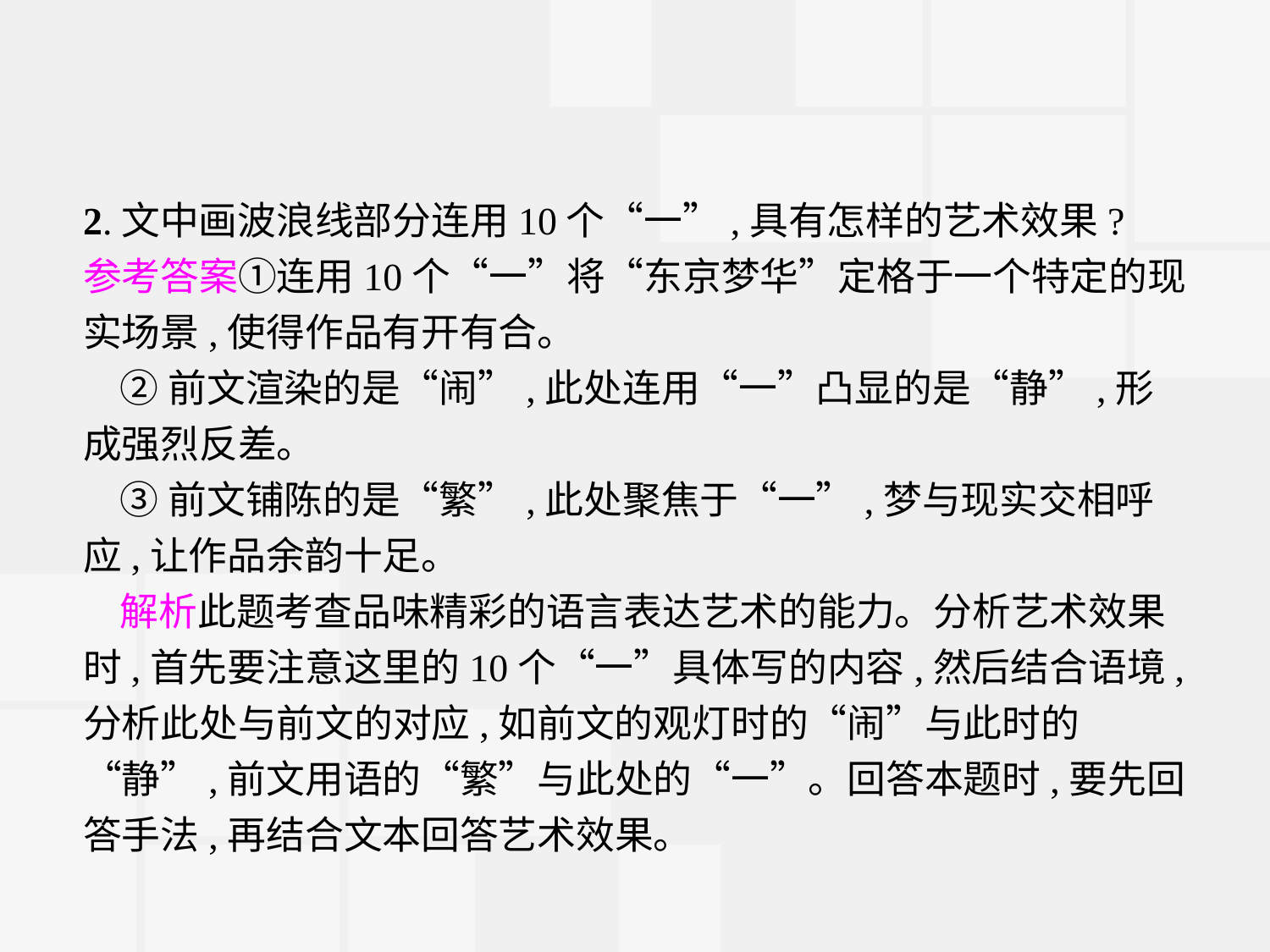

2.文中画波浪线部分连用10个“一”,具有怎样的艺术效果?
参考答案①连用10个“一”将“东京梦华”定格于一个特定的现实场景,使得作品有开有合。
②前文渲染的是“闹”,此处连用“一”凸显的是“静”,形成强烈反差。
③前文铺陈的是“繁”,此处聚焦于“一”,梦与现实交相呼应,让作品余韵十足。
解析此题考查品味精彩的语言表达艺术的能力。分析艺术效果时,首先要注意这里的10个“一”具体写的内容,然后结合语境,分析此处与前文的对应,如前文的观灯时的“闹”与此时的“静”,前文用语的“繁”与此处的“一”。回答本题时,要先回答手法,再结合文本回答艺术效果。